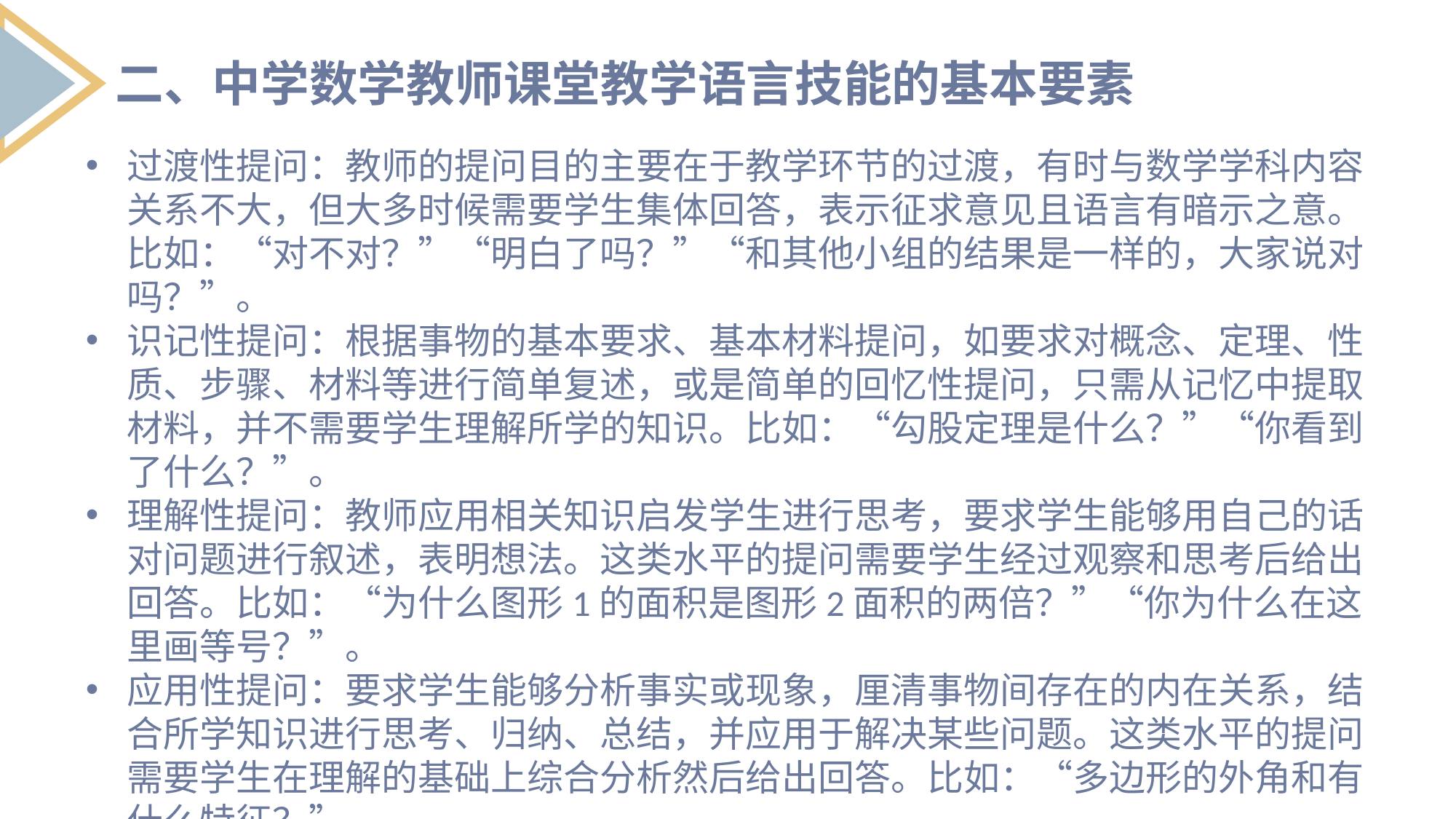

二、中学数学教师课堂教学语言技能的基本要素
过渡性提问：教师的提问目的主要在于教学环节的过渡，有时与数学学科内容关系不大，但大多时候需要学生集体回答，表示征求意见且语言有暗示之意。比如：“对不对？”“明白了吗？”“和其他小组的结果是一样的，大家说对吗？”。
识记性提问：根据事物的基本要求、基本材料提问，如要求对概念、定理、性质、步骤、材料等进行简单复述，或是简单的回忆性提问，只需从记忆中提取材料，并不需要学生理解所学的知识。比如：“勾股定理是什么？”“你看到了什么？”。
理解性提问：教师应用相关知识启发学生进行思考，要求学生能够用自己的话对问题进行叙述，表明想法。这类水平的提问需要学生经过观察和思考后给出回答。比如：“为什么图形1的面积是图形2面积的两倍？”“你为什么在这里画等号？”。
应用性提问：要求学生能够分析事实或现象，厘清事物间存在的内在关系，结合所学知识进行思考、归纳、总结，并应用于解决某些问题。这类水平的提问需要学生在理解的基础上综合分析然后给出回答。比如：“多边形的外角和有什么特征？”。